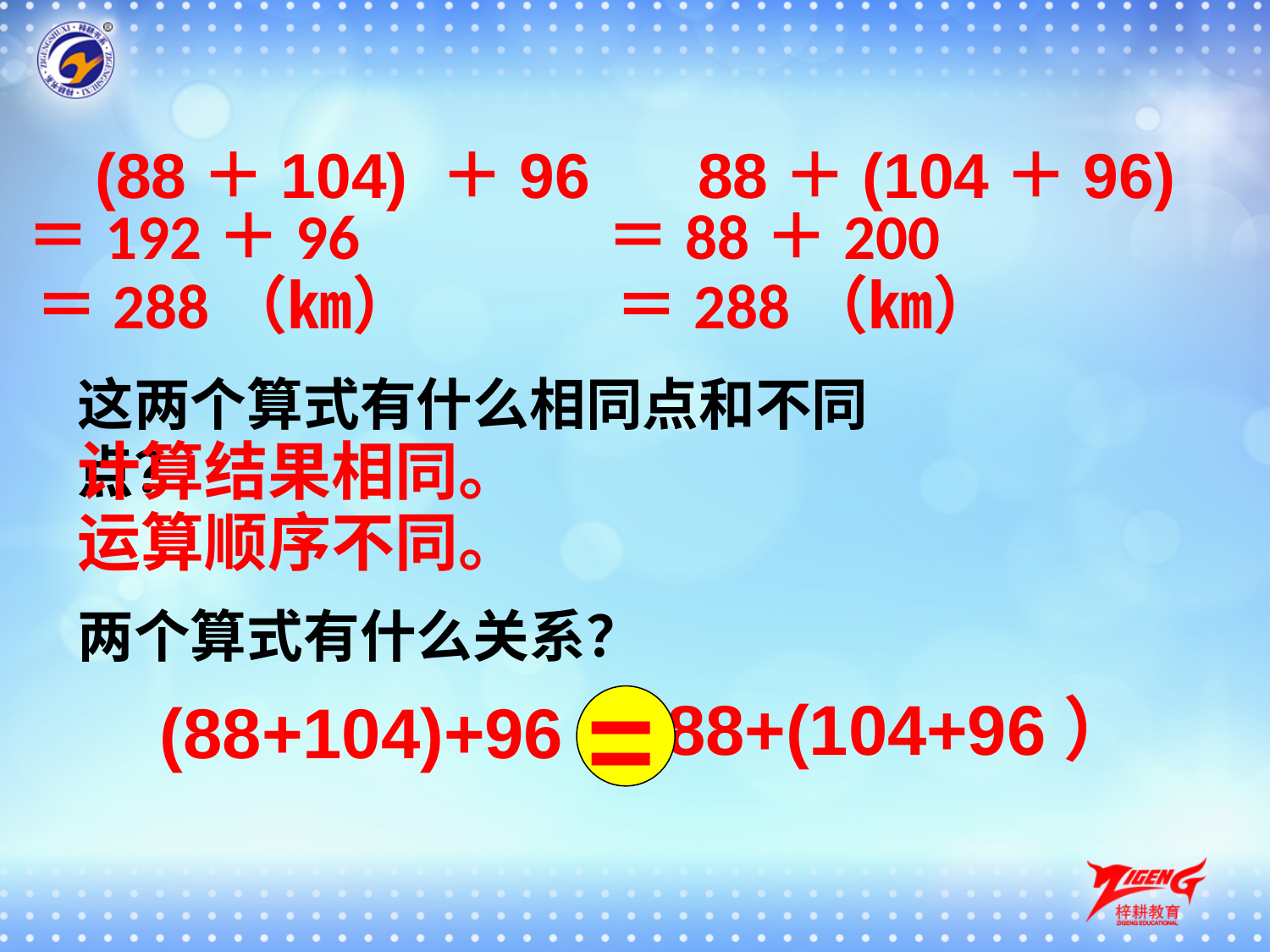

(88＋104) ＋96
    88＋(104＋96)
＝192＋96
＝88＋200
＝288（㎞）
＝288（㎞）
这两个算式有什么相同点和不同点？
计算结果相同。
运算顺序不同。
两个算式有什么关系？
=
88+(104+96）

(88+104)+96